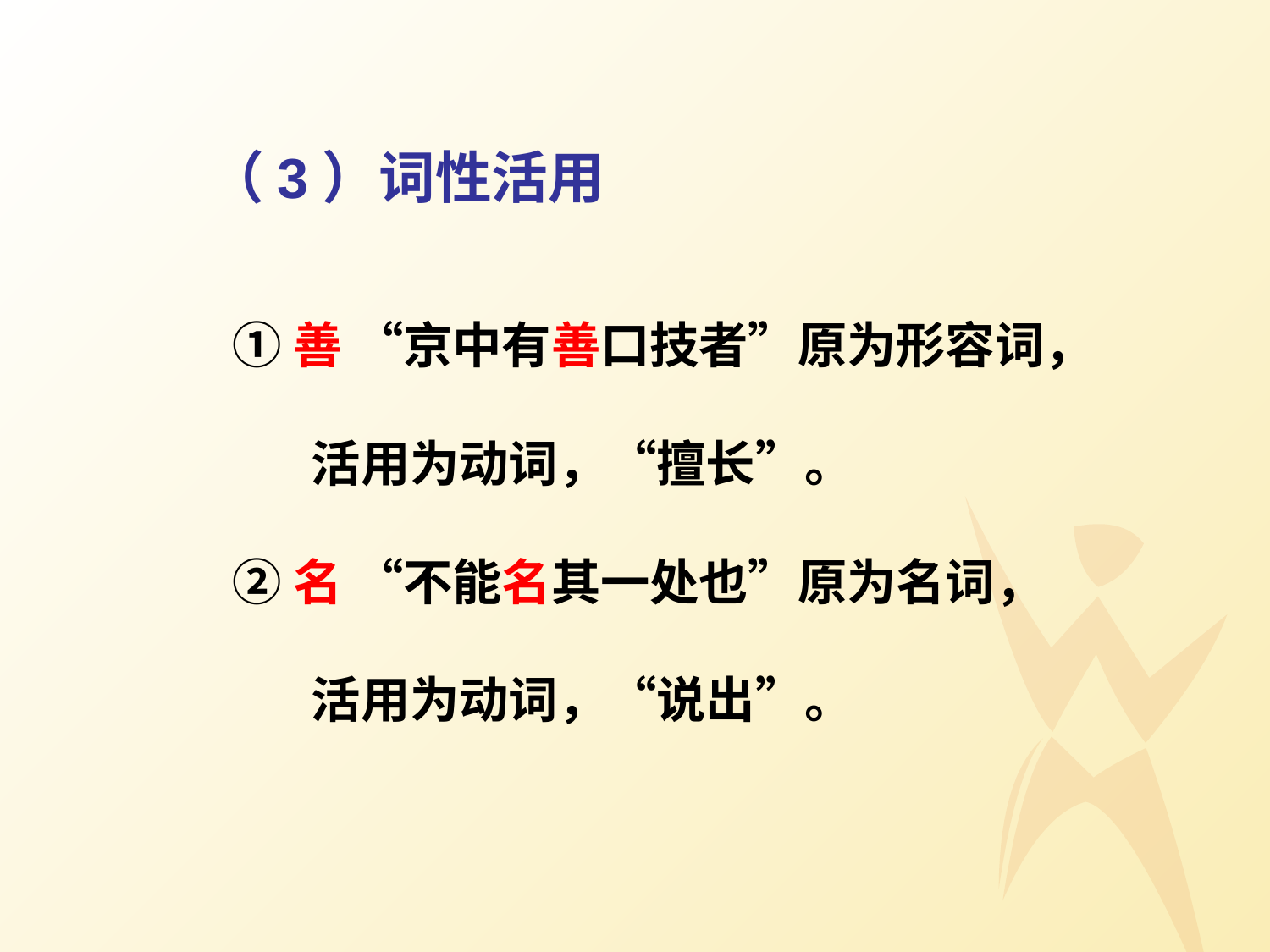

（3）词性活用
①善 “京中有善口技者”原为形容词，
      活用为动词，“擅长”。
②名 “不能名其一处也”原为名词，
      活用为动词，“说出”。